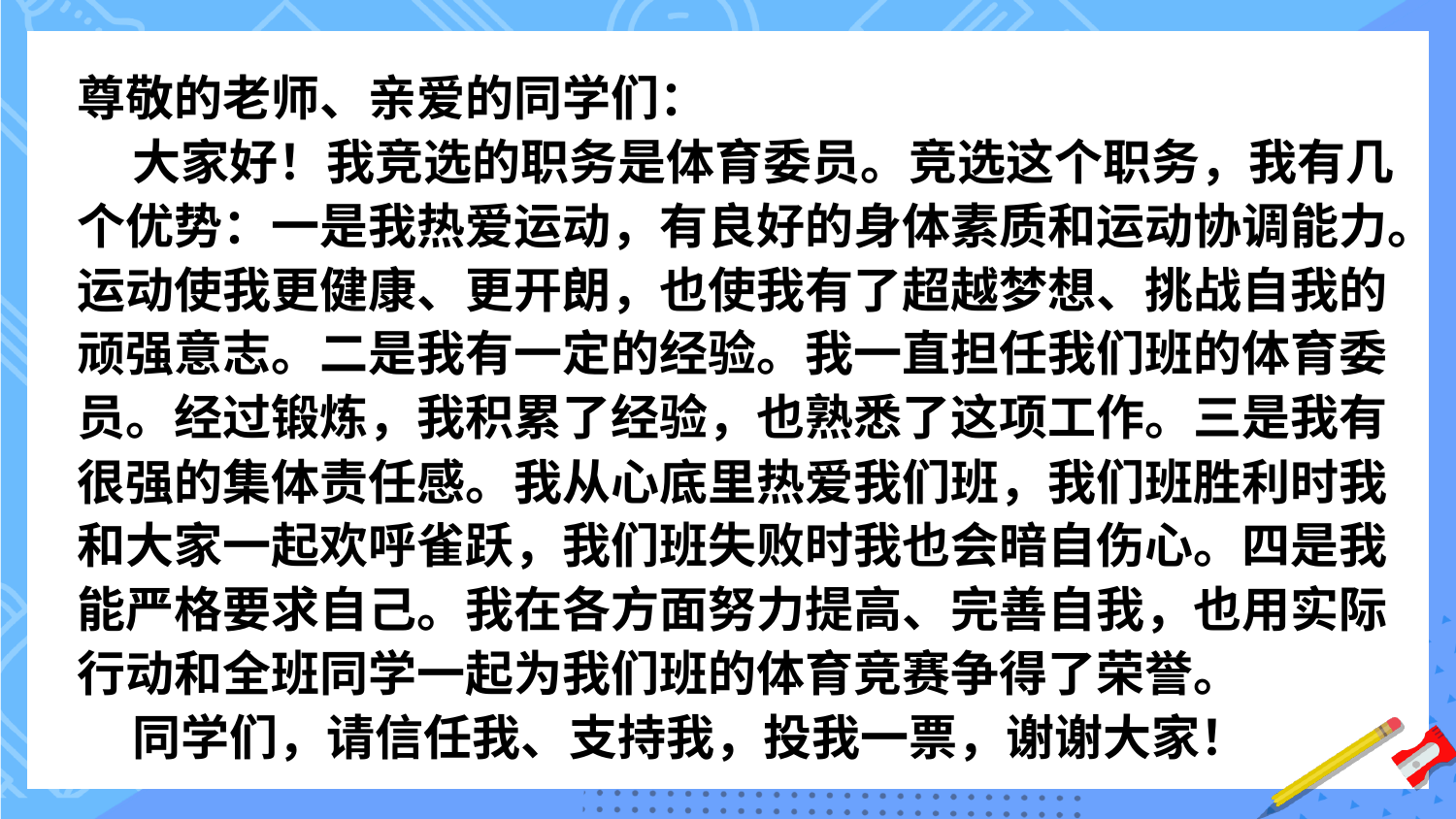

尊敬的老师、亲爱的同学们：
    大家好！我竞选的职务是体育委员。竞选这个职务，我有几个优势：一是我热爱运动，有良好的身体素质和运动协调能力。运动使我更健康、更开朗，也使我有了超越梦想、挑战自我的顽强意志。二是我有一定的经验。我一直担任我们班的体育委员。经过锻炼，我积累了经验，也熟悉了这项工作。三是我有很强的集体责任感。我从心底里热爱我们班，我们班胜利时我和大家一起欢呼雀跃，我们班失败时我也会暗自伤心。四是我能严格要求自己。我在各方面努力提高、完善自我，也用实际行动和全班同学一起为我们班的体育竞赛争得了荣誉。
    同学们，请信任我、支持我，投我一票，谢谢大家！